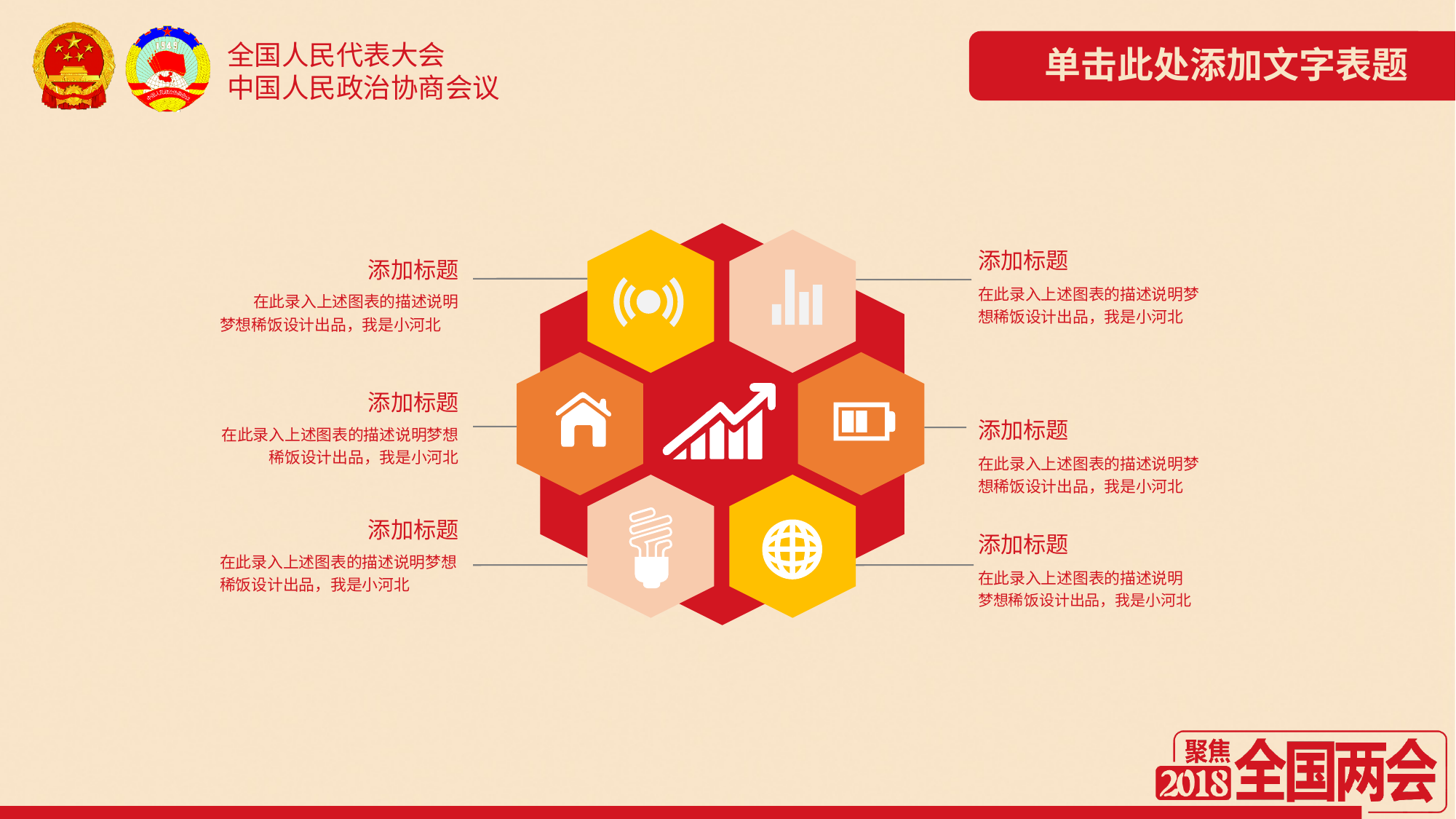

单击此处添加文字表题

添加标题
添加标题
在此录入上述图表的描述说明梦想稀饭设计出品，我是小河北

在此录入上述图表的描述说明
梦想稀饭设计出品，我是小河北

添加标题
添加标题
在此录入上述图表的描述说明梦想稀饭设计出品，我是小河北

在此录入上述图表的描述说明梦想稀饭设计出品，我是小河北

添加标题
添加标题
在此录入上述图表的描述说明梦想稀饭设计出品，我是小河北
在此录入上述图表的描述说明
梦想稀饭设计出品，我是小河北